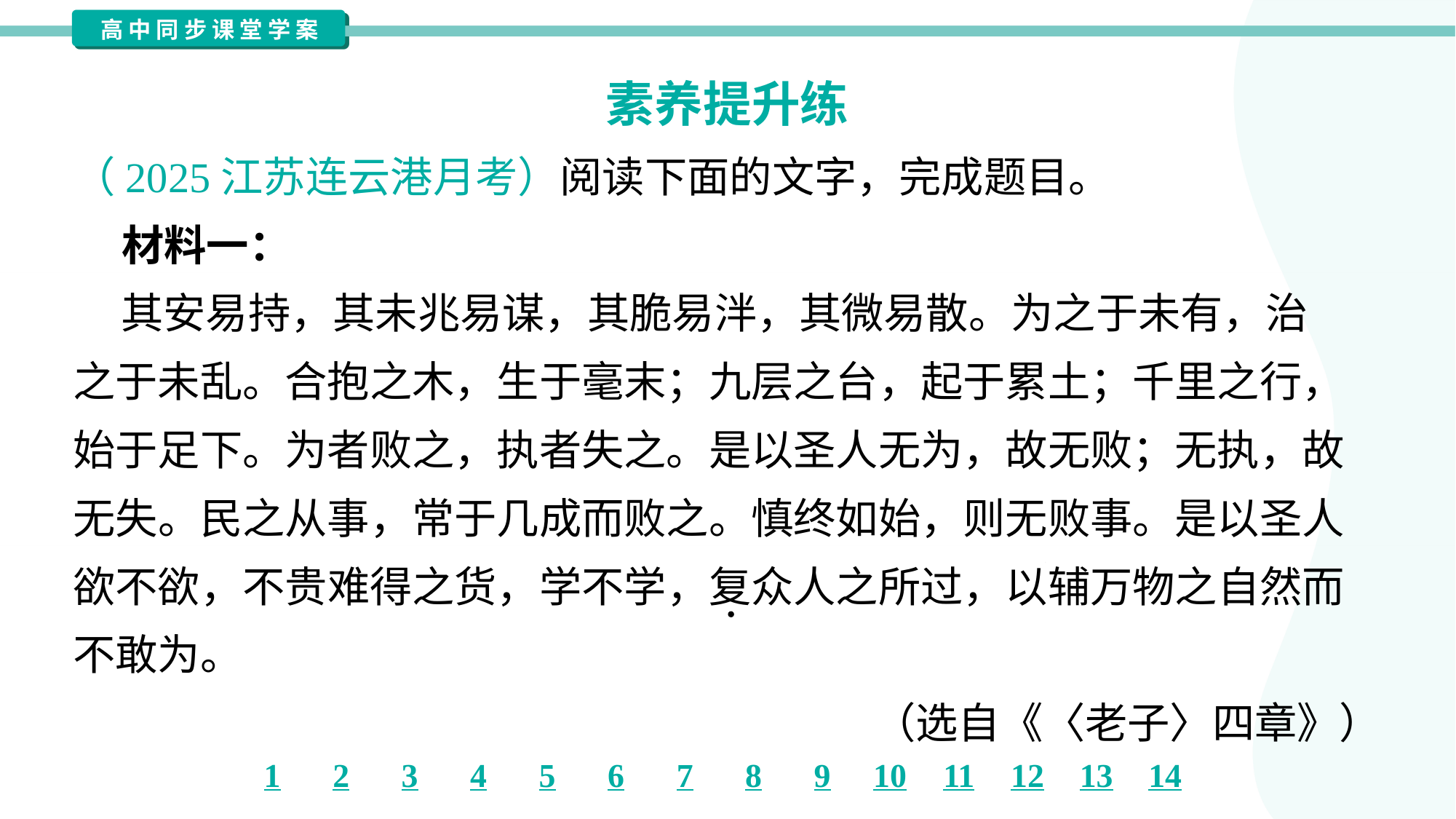

素养提升练
（2025江苏连云港月考）阅读下面的文字，完成题目。
    材料一：
    其安易持，其未兆易谋，其脆易泮，其微易散。为之于未有，治
之于未乱。合抱之木，生于毫末；九层之台，起于累土；千里之行，
始于足下。为者败之，执者失之。是以圣人无为，故无败；无执，故
无失。民之从事，常于几成而败之。慎终如始，则无败事。是以圣人
欲不欲，不贵难得之货，学不学，复众人之所过，以辅万物之自然而
不敢为。
（选自《〈老子〉四章》）